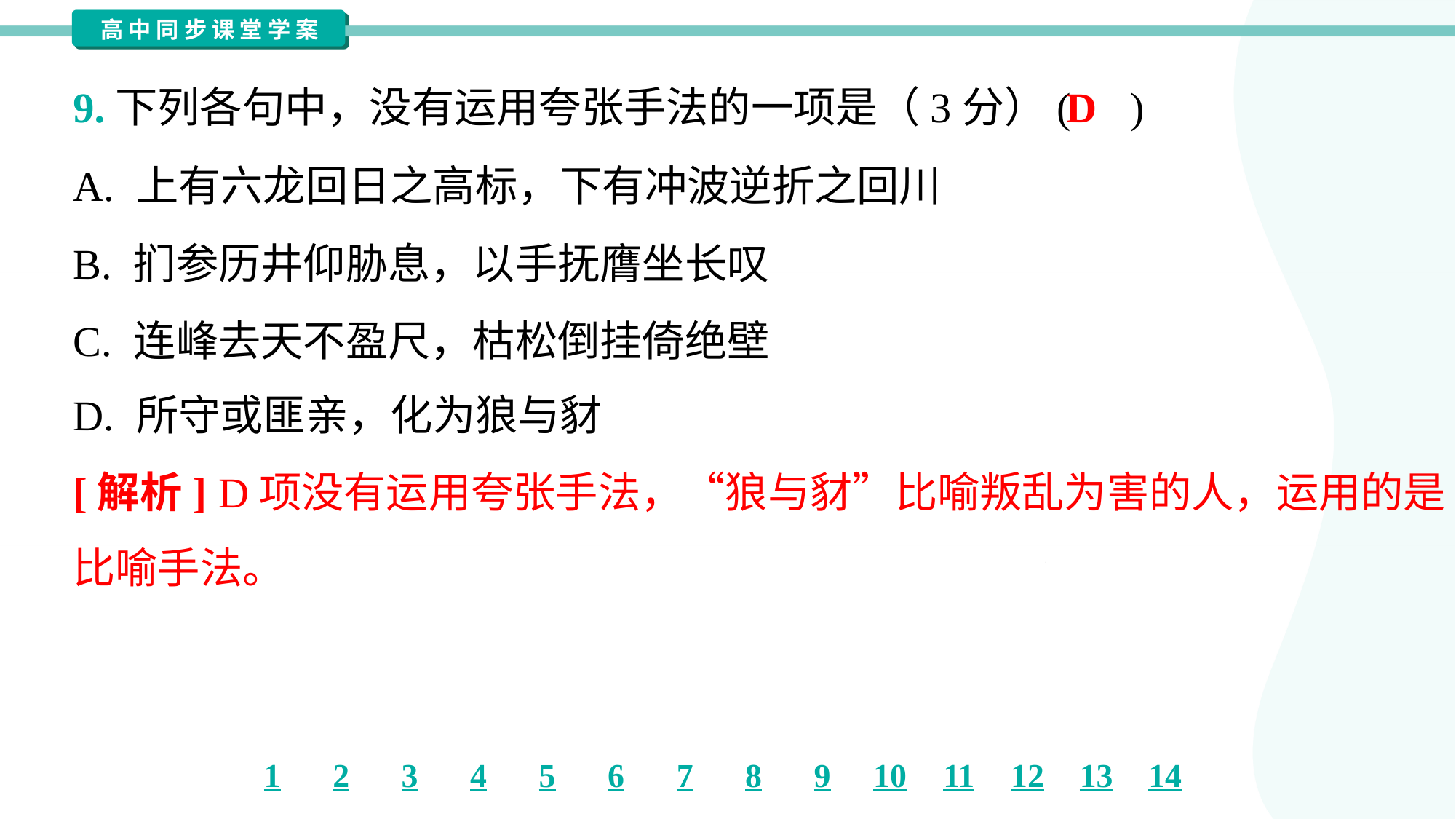

D
9.下列各句中，没有运用夸张手法的一项是（3分）(     )
A. 上有六龙回日之高标，下有冲波逆折之回川
B. 扪参历井仰胁息，以手抚膺坐长叹
C. 连峰去天不盈尺，枯松倒挂倚绝壁
D. 所守或匪亲，化为狼与豺
[解析] D项没有运用夸张手法，“狼与豺”比喻叛乱为害的人，运用的是
比喻手法。